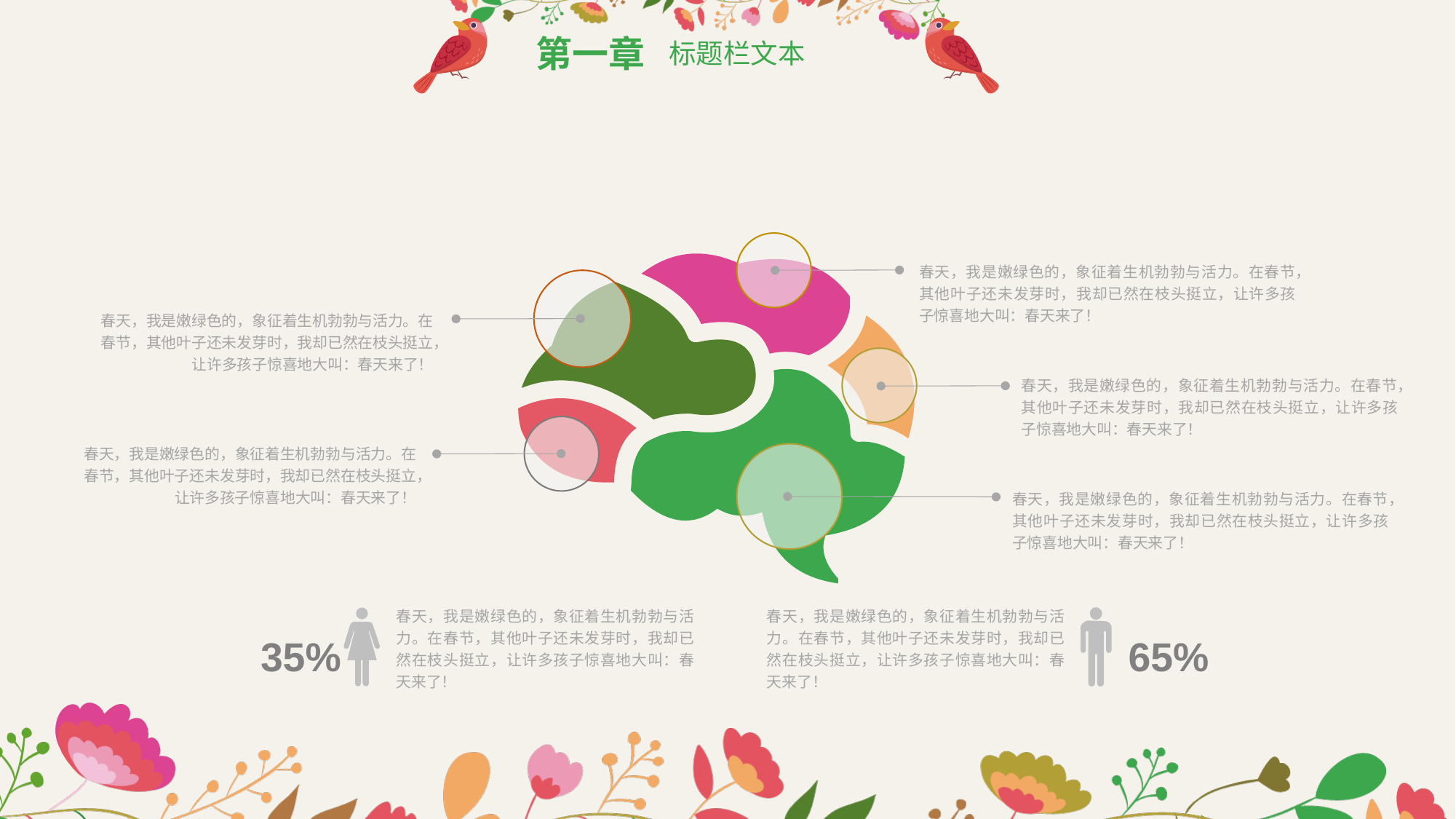

第一章
标题栏文本

春天，我是嫩绿色的，象征着生机勃勃与活力。在春节，其他叶子还未发芽时，我却已然在枝头挺立，让许多孩子惊喜地大叫：春天来了！

春天，我是嫩绿色的，象征着生机勃勃与活力。在春节，其他叶子还未发芽时，我却已然在枝头挺立，让许多孩子惊喜地大叫：春天来了！

春天，我是嫩绿色的，象征着生机勃勃与活力。在春节，其他叶子还未发芽时，我却已然在枝头挺立，让许多孩子惊喜地大叫：春天来了！

春天，我是嫩绿色的，象征着生机勃勃与活力。在春节，其他叶子还未发芽时，我却已然在枝头挺立，让许多孩子惊喜地大叫：春天来了！

春天，我是嫩绿色的，象征着生机勃勃与活力。在春节，其他叶子还未发芽时，我却已然在枝头挺立，让许多孩子惊喜地大叫：春天来了！
春天，我是嫩绿色的，象征着生机勃勃与活力。在春节，其他叶子还未发芽时，我却已然在枝头挺立，让许多孩子惊喜地大叫：春天来了！
春天，我是嫩绿色的，象征着生机勃勃与活力。在春节，其他叶子还未发芽时，我却已然在枝头挺立，让许多孩子惊喜地大叫：春天来了！

35%
65%